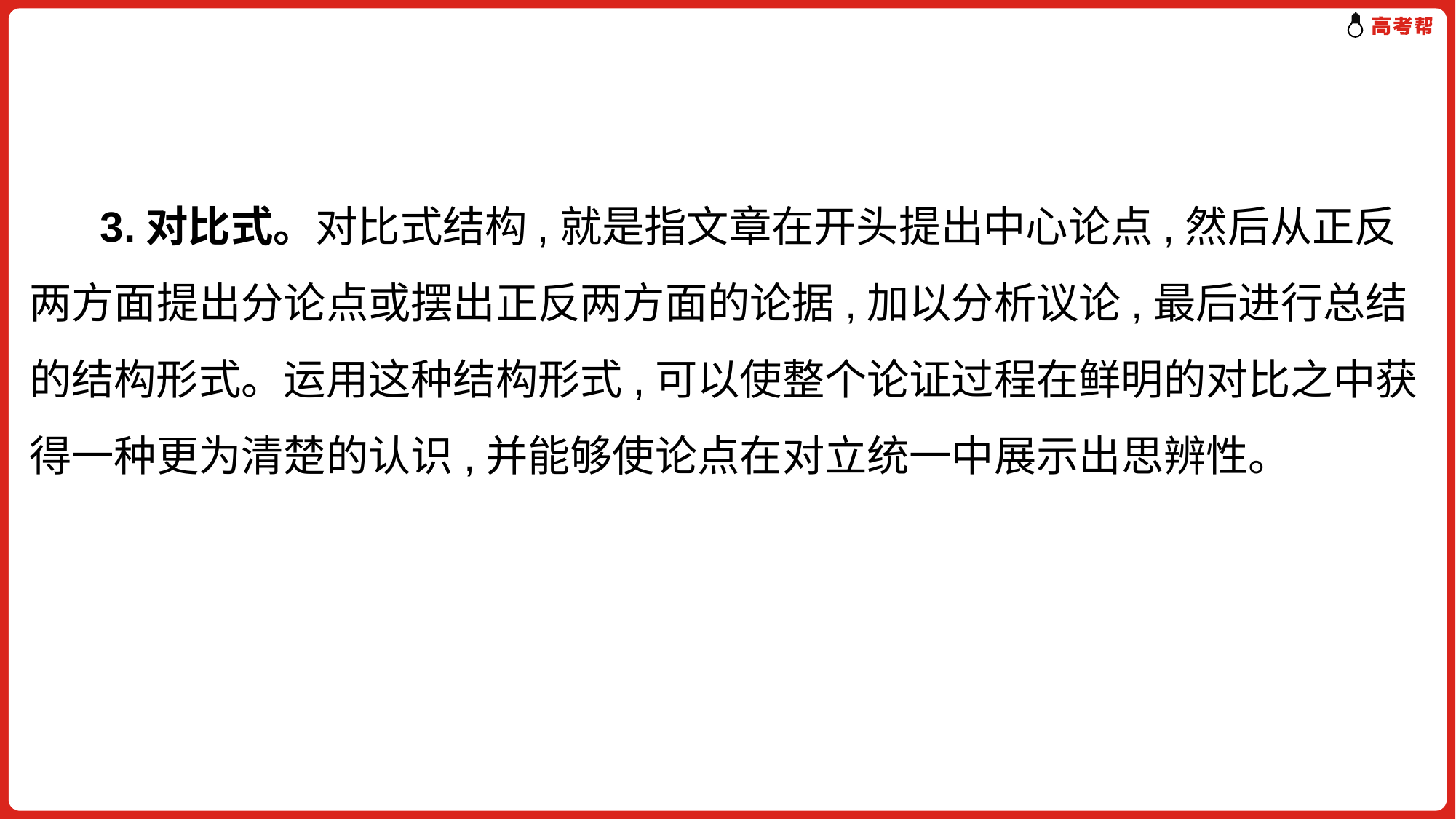

3.对比式。对比式结构,就是指文章在开头提出中心论点,然后从正反两方面提出分论点或摆出正反两方面的论据,加以分析议论,最后进行总结的结构形式。运用这种结构形式,可以使整个论证过程在鲜明的对比之中获得一种更为清楚的认识,并能够使论点在对立统一中展示出思辨性。